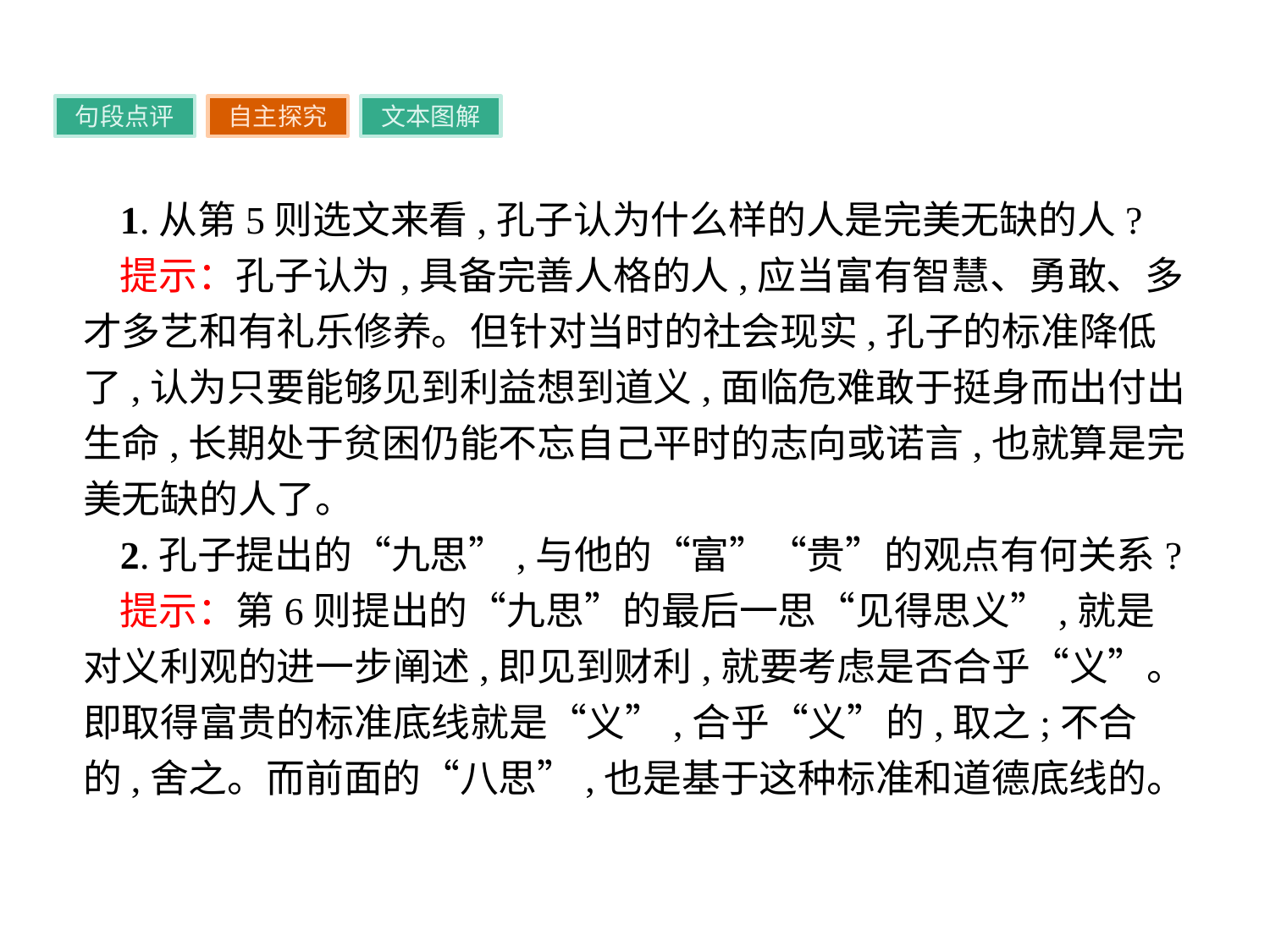

句段点评
自主探究
文本图解
1.从第5则选文来看,孔子认为什么样的人是完美无缺的人?
提示：孔子认为,具备完善人格的人,应当富有智慧、勇敢、多才多艺和有礼乐修养。但针对当时的社会现实,孔子的标准降低了,认为只要能够见到利益想到道义,面临危难敢于挺身而出付出生命,长期处于贫困仍能不忘自己平时的志向或诺言,也就算是完美无缺的人了。
2.孔子提出的“九思”,与他的“富”“贵”的观点有何关系?
提示：第6则提出的“九思”的最后一思“见得思义”,就是对义利观的进一步阐述,即见到财利,就要考虑是否合乎“义”。即取得富贵的标准底线就是“义”,合乎“义”的,取之;不合的,舍之。而前面的“八思”,也是基于这种标准和道德底线的。